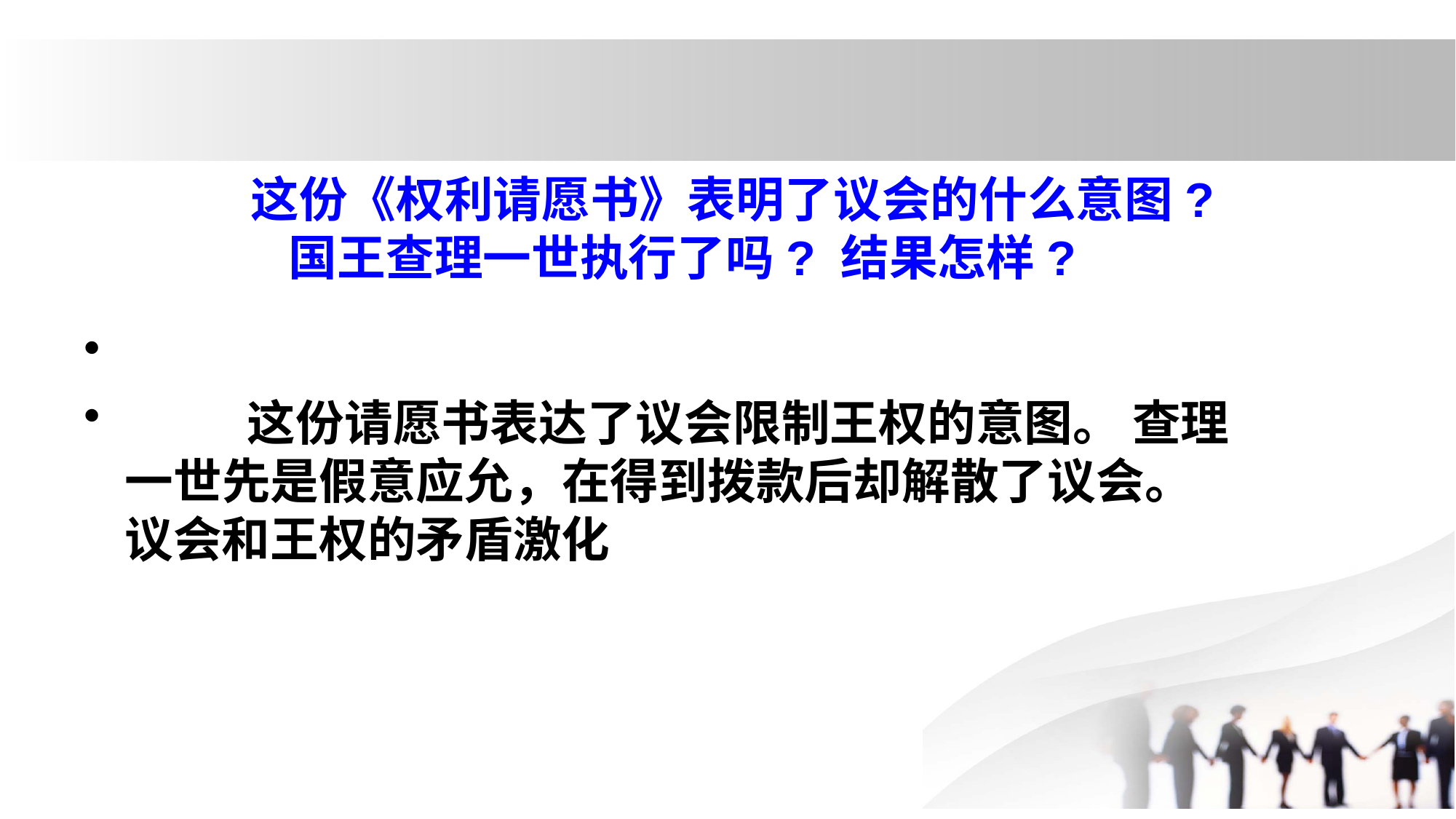

# 这份《权利请愿书》表明了议会的什么意图? 国王查理一世执行了吗? 结果怎样?

          这份请愿书表达了议会限制王权的意图。 查理一世先是假意应允，在得到拨款后却解散了议会。 议会和王权的矛盾激化